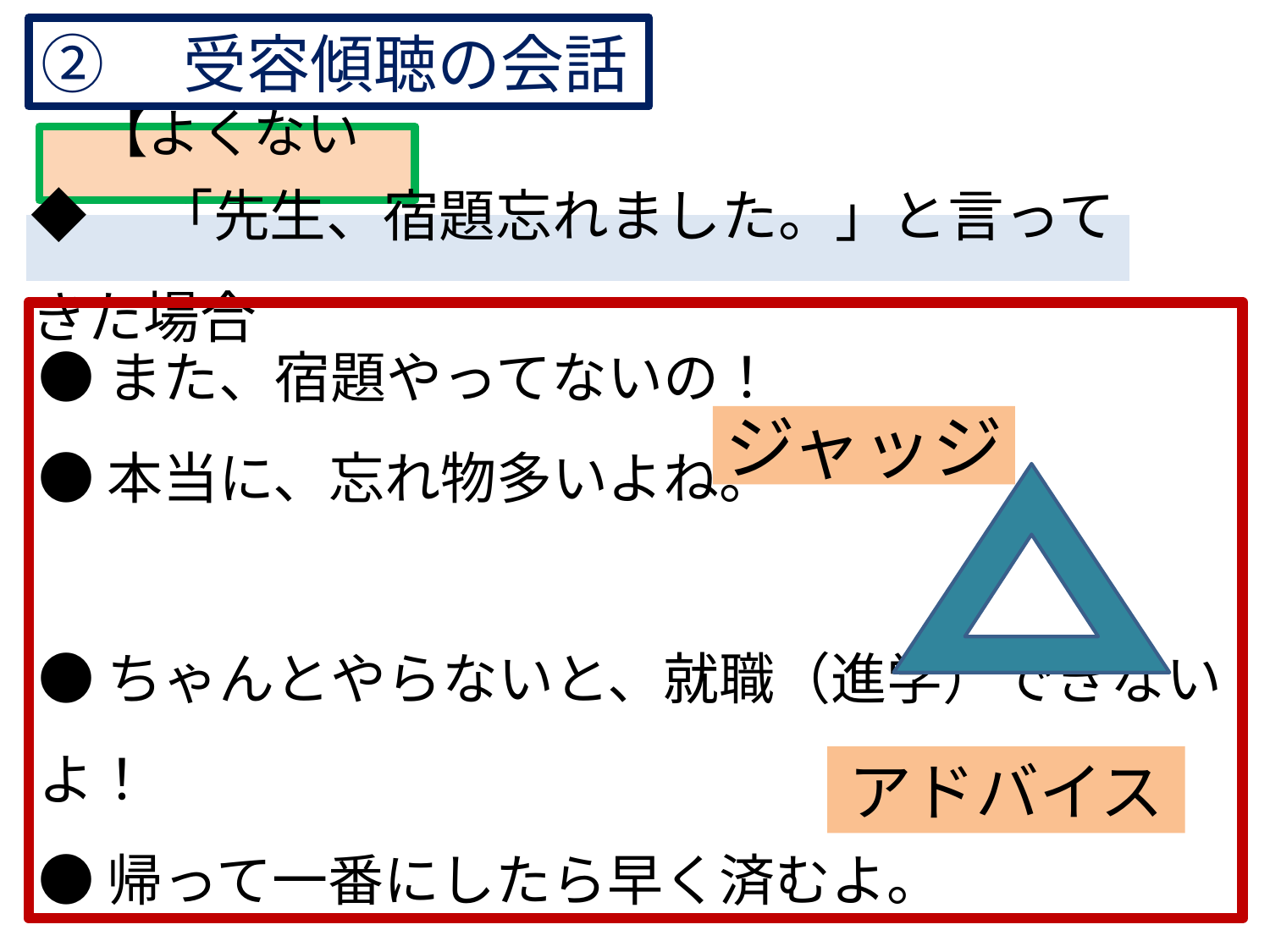

②　受容傾聴の会話
# 【よくない例】
◆　「先生、宿題忘れました。」と言ってきた場合
●また、宿題やってないの！
●本当に、忘れ物多いよね。

●ちゃんとやらないと、就職（進学）できないよ！
●帰って一番にしたら早く済むよ。
ジャッジ

アドバイス